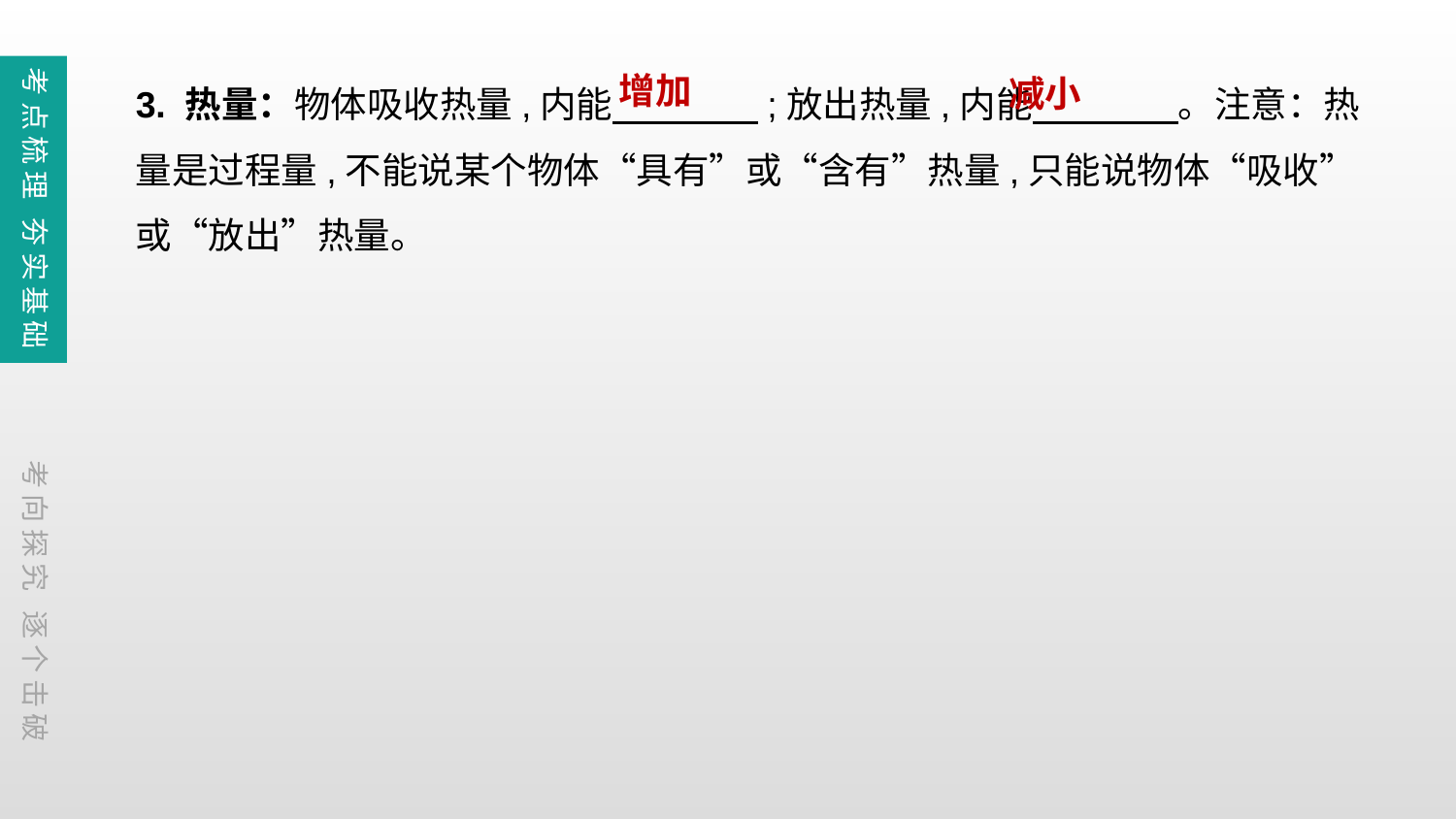

3. 热量：物体吸收热量,内能　　　　;放出热量,内能　　　　。注意：热量是过程量,不能说某个物体“具有”或“含有”热量,只能说物体“吸收”或“放出”热量。

考点梳理 夯实基础
增加
减小
考向探究 逐个击破